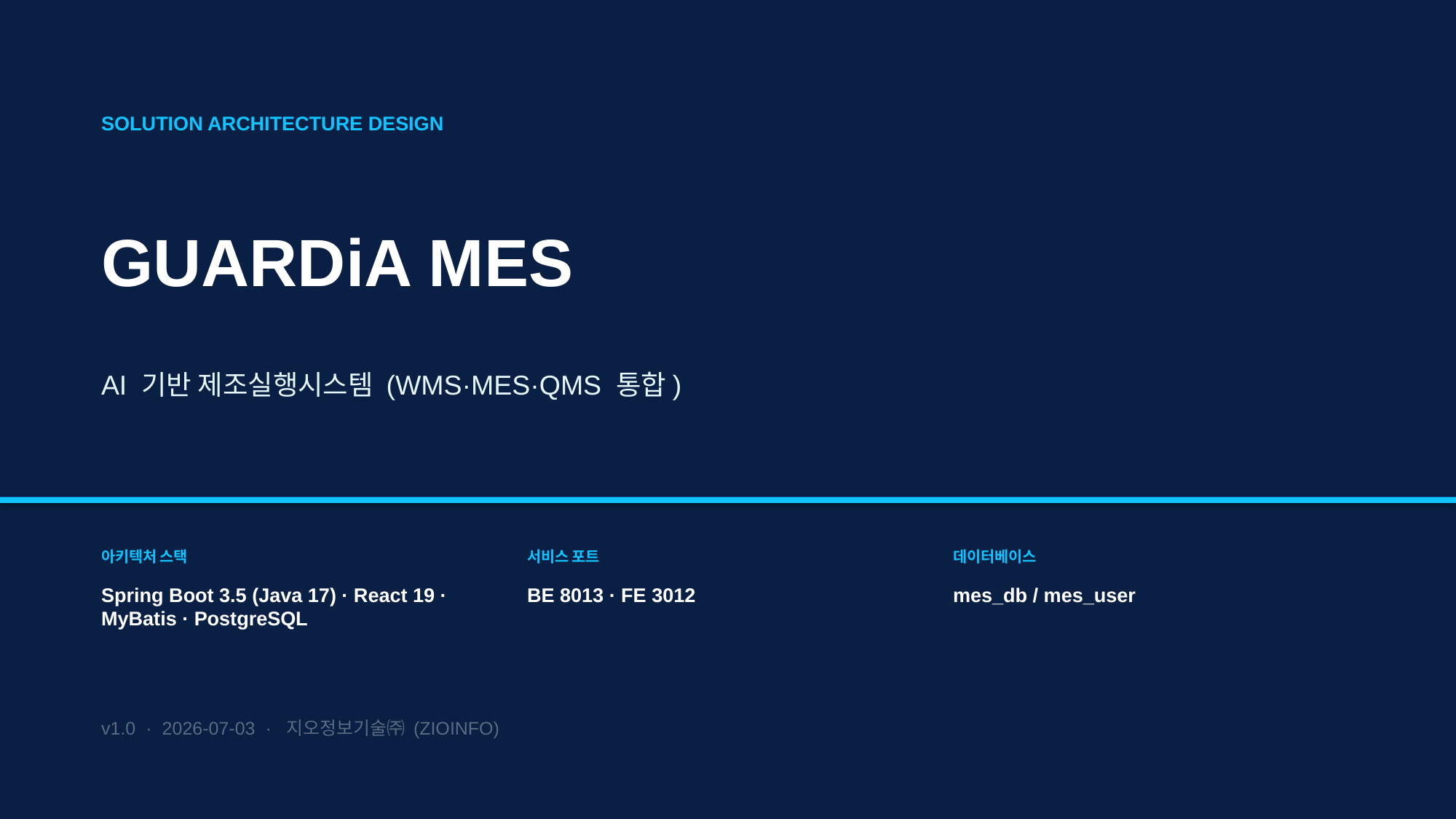

SOLUTION ARCHITECTURE DESIGN
GUARDiA MES
AI 기반 제조실행시스템 (WMS·MES·QMS 통합)

아키텍처 스택
서비스 포트
데이터베이스
Spring Boot 3.5 (Java 17) · React 19 · MyBatis · PostgreSQL
BE 8013 · FE 3012
mes_db / mes_user
v1.0  ·  2026-07-03  ·  지오정보기술㈜ (ZIOINFO)